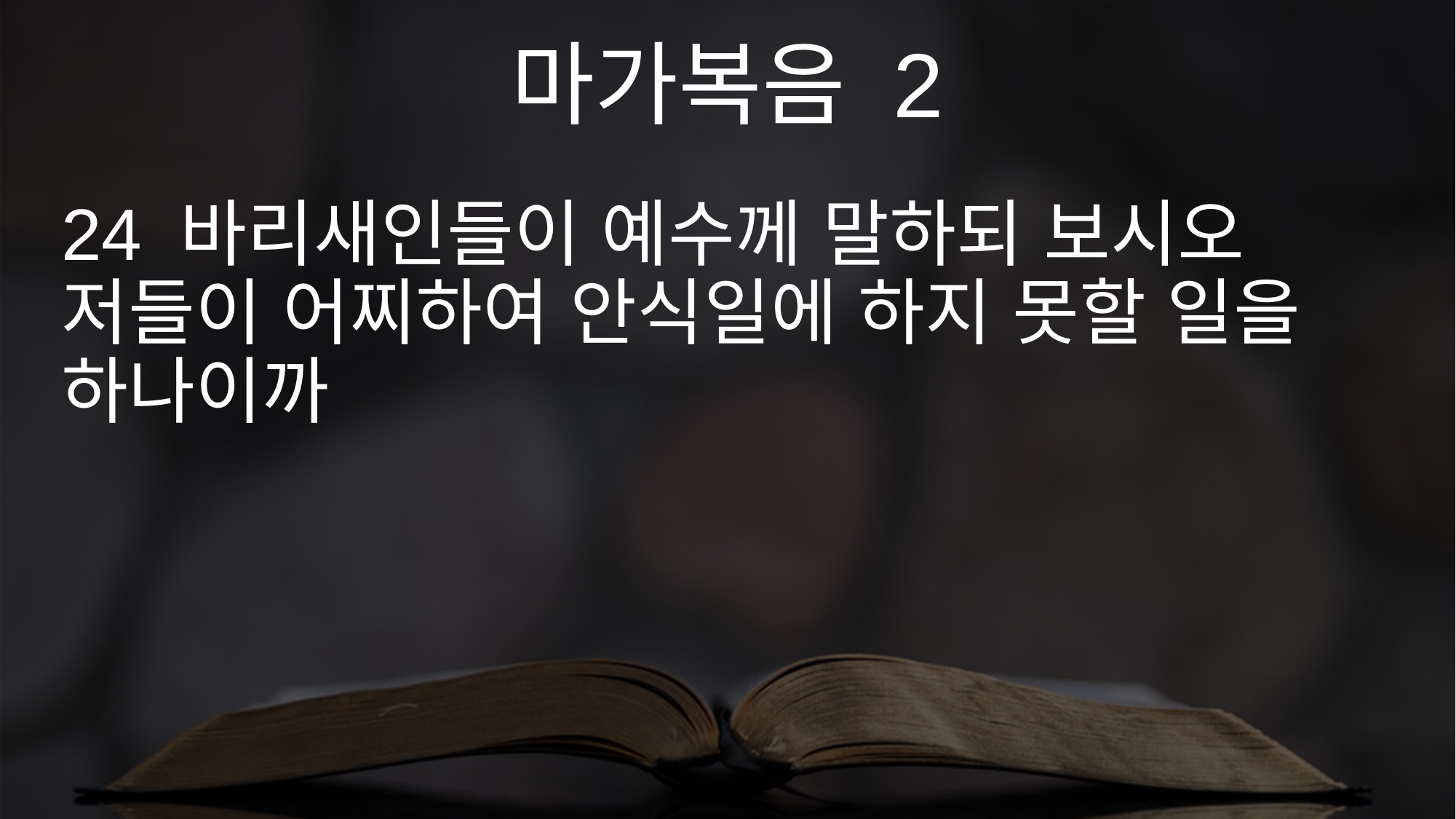

마가복음 2
24 바리새인들이 예수께 말하되 보시오 저들이 어찌하여 안식일에 하지 못할 일을 하나이까